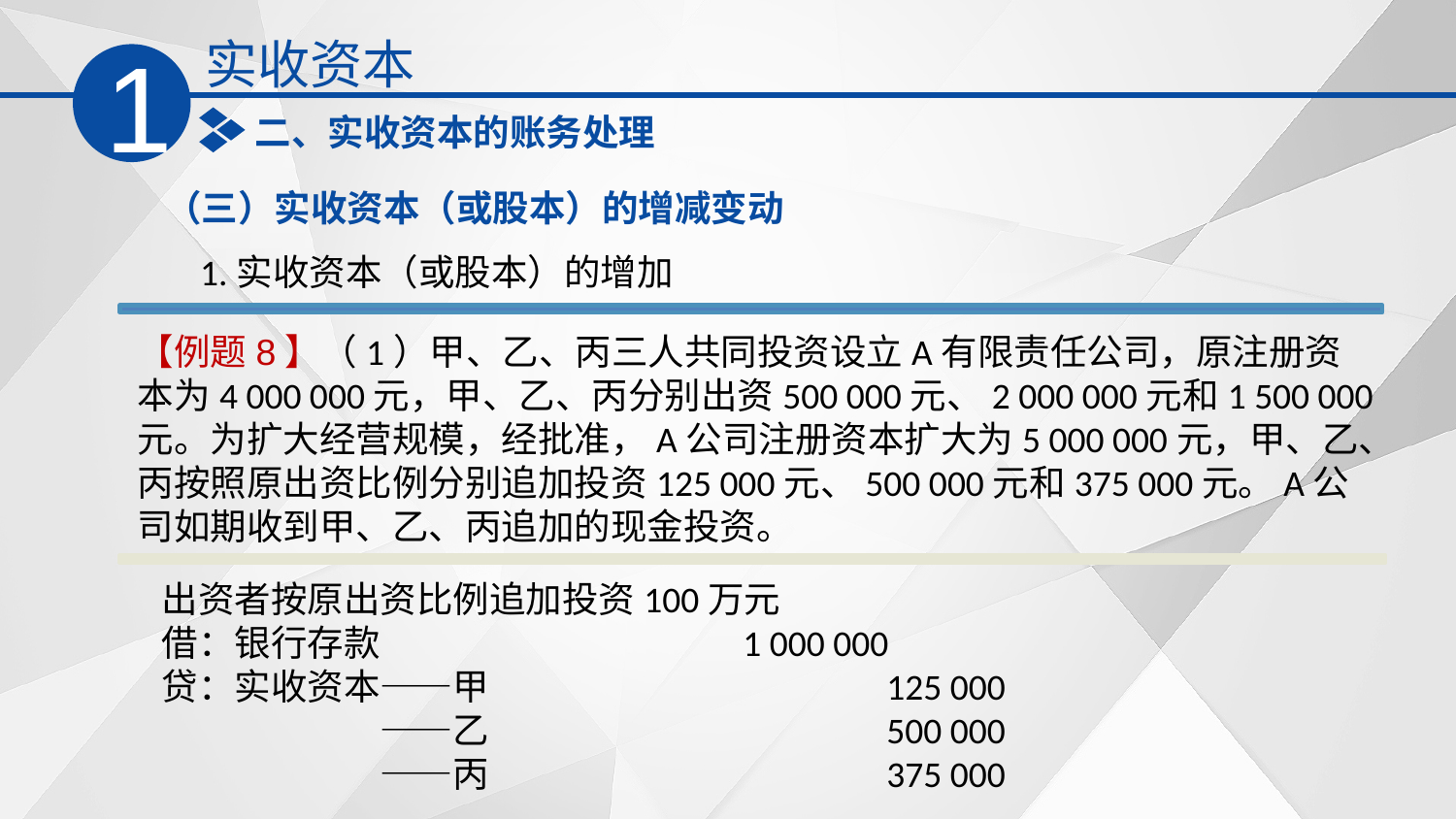

实收资本
1

二、实收资本的账务处理

（三）实收资本（或股本）的增减变动
1.实收资本（或股本）的增加

【例题8】（1）甲、乙、丙三人共同投资设立A有限责任公司，原注册资本为4 000 000元，甲、乙、丙分别出资500 000元、2 000 000元和1 500 000元。为扩大经营规模，经批准，A公司注册资本扩大为5 000 000元，甲、乙、丙按照原出资比例分别追加投资125 000元、500 000元和375 000元。A公司如期收到甲、乙、丙追加的现金投资。

出资者按原出资比例追加投资100万元
借：银行存款　　　　　　　            1 000 000
贷：实收资本——甲　　　　　                         125 000
　　　　　　——乙　　　　　                         500 000
　　　　　　——丙　　　　                         　375 000